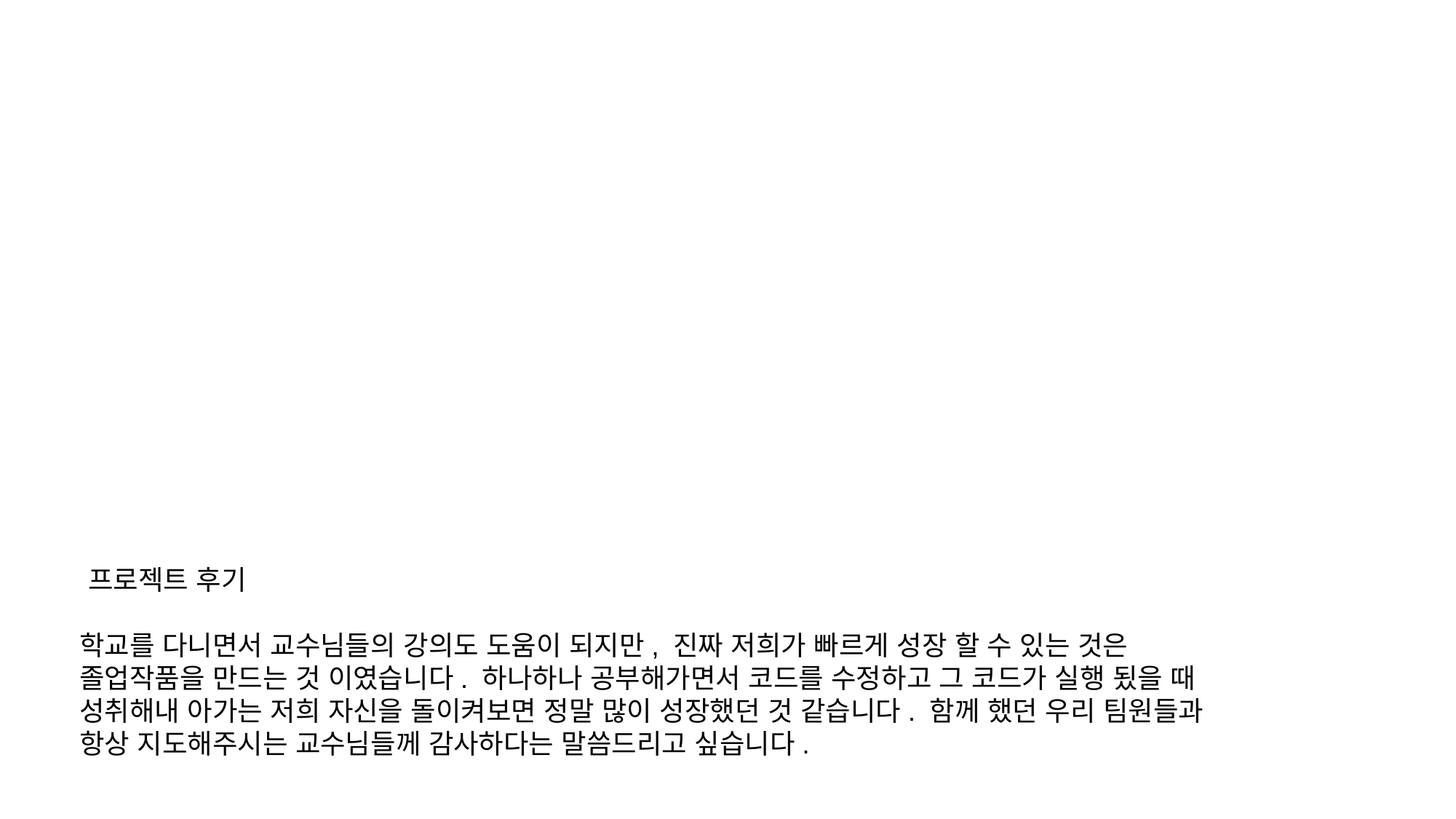

프로젝트 후기
학교를 다니면서 교수님들의 강의도 도움이 되지만, 진짜 저희가 빠르게 성장 할 수 있는 것은
졸업작품을 만드는 것 이였습니다. 하나하나 공부해가면서 코드를 수정하고 그 코드가 실행 됬을 때
성취해내 아가는 저희 자신을 돌이켜보면 정말 많이 성장했던 것 같습니다. 함께 했던 우리 팀원들과
항상 지도해주시는 교수님들께 감사하다는 말씀드리고 싶습니다.